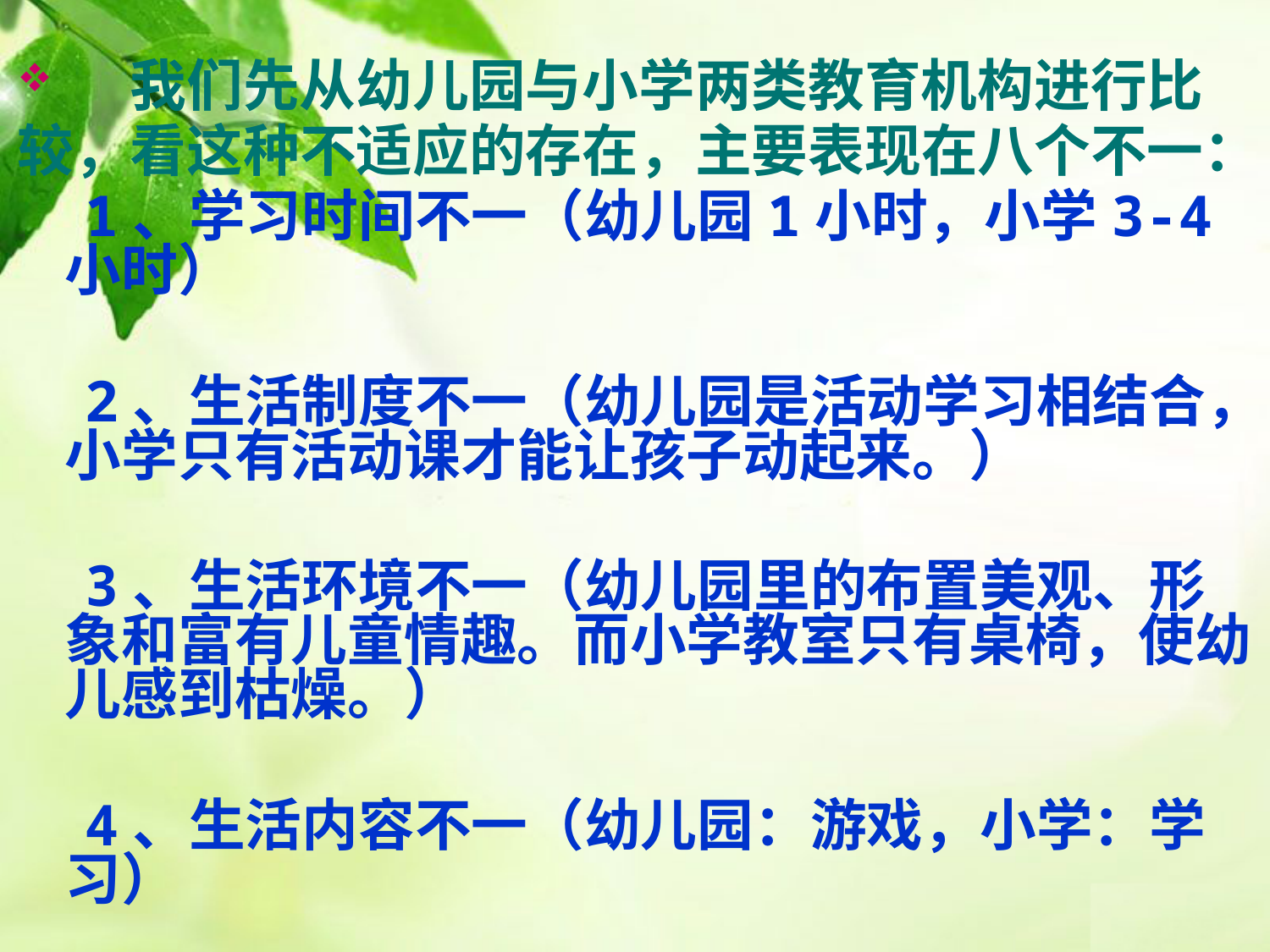

我们先从幼儿园与小学两类教育机构进行比
较，看这种不适应的存在，主要表现在八个不一：
  1、学习时间不一（幼儿园1小时，小学3-4小时）

  2、生活制度不一（幼儿园是活动学习相结合，小学只有活动课才能让孩子动起来。）

  3、生活环境不一（幼儿园里的布置美观、形象和富有儿童情趣。而小学教室只有桌椅，使幼儿感到枯燥。）

  4、生活内容不一（幼儿园：游戏，小学：学习）